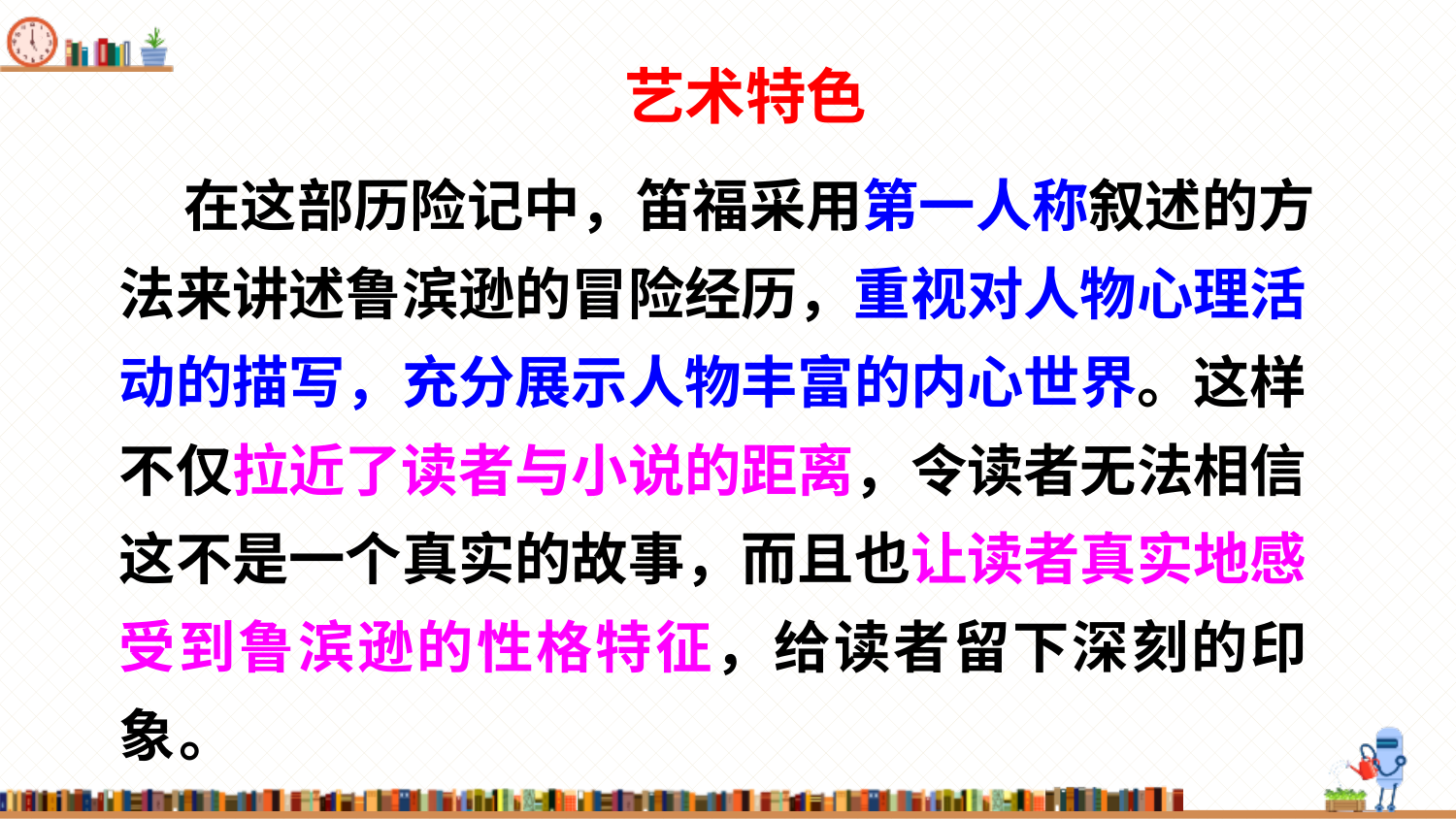

艺术特色
    在这部历险记中，笛福采用第一人称叙述的方法来讲述鲁滨逊的冒险经历，重视对人物心理活动的描写，充分展示人物丰富的内心世界。这样不仅拉近了读者与小说的距离，令读者无法相信这不是一个真实的故事，而且也让读者真实地感受到鲁滨逊的性格特征，给读者留下深刻的印象。